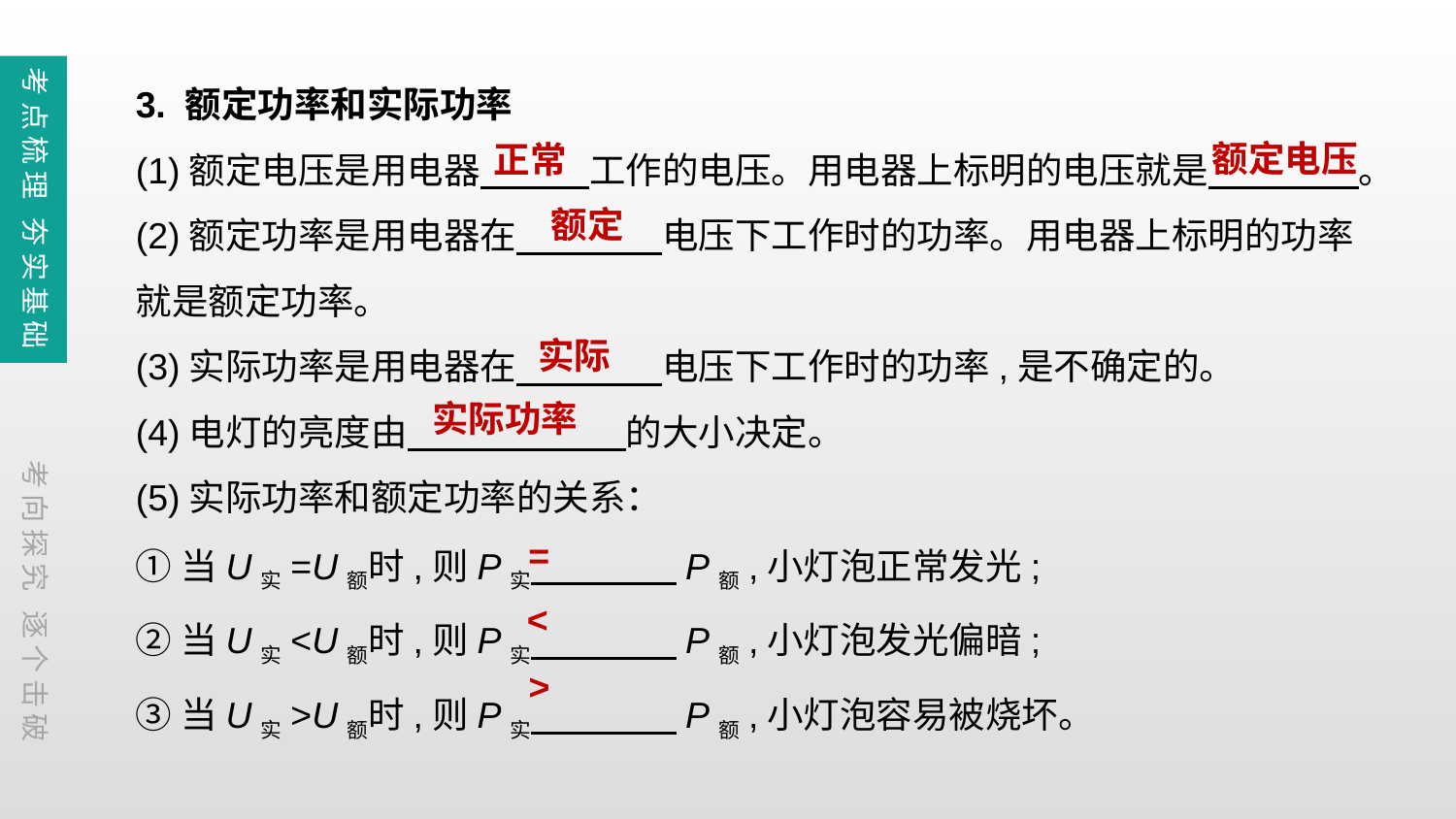

3. 额定功率和实际功率
(1)额定电压是用电器　　　工作的电压。用电器上标明的电压就是　　     　。
(2)额定功率是用电器在　　　　电压下工作时的功率。用电器上标明的功率就是额定功率。
(3)实际功率是用电器在　　　　电压下工作时的功率,是不确定的。
(4)电灯的亮度由　　　　　　的大小决定。
(5)实际功率和额定功率的关系：
①当U实=U额时,则P实　　　　P额,小灯泡正常发光;
②当U实<U额时,则P实　　　　P额,小灯泡发光偏暗;
③当U实>U额时,则P实　　　　P额,小灯泡容易被烧坏。

考点梳理 夯实基础
额定电压
正常
额定
实际
实际功率
考向探究 逐个击破
=
<
>